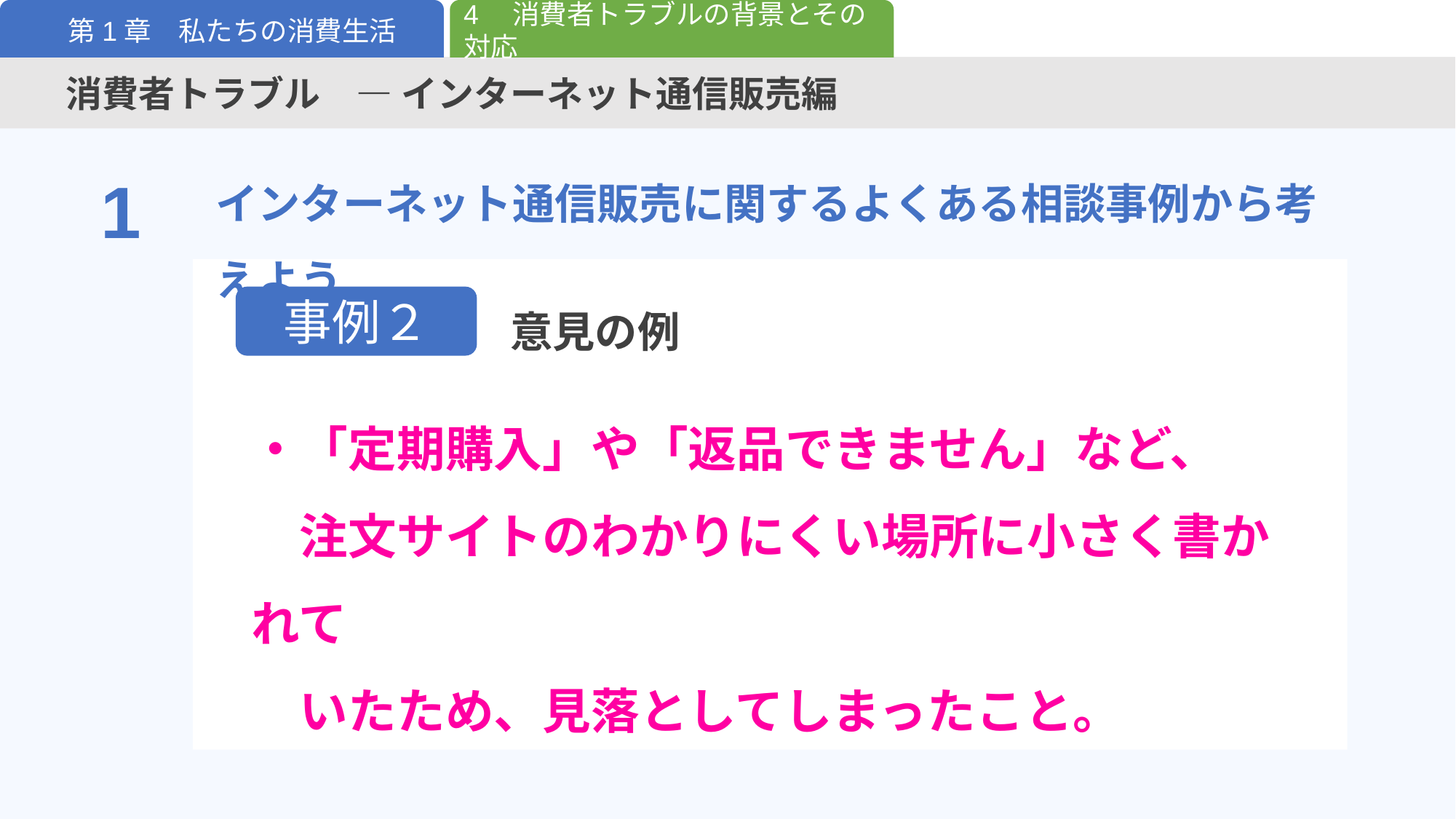

4　消費者トラブルの背景とその対応
第1章　私たちの消費生活
消費者トラブル　― インターネット通信販売編
インターネット通信販売に関するよくある相談事例から考えよう
1

意見の例
事例２
・「定期購入」や「返品できません」など、
　注文サイトのわかりにくい場所に小さく書かれて
　いたため、見落としてしまったこと。